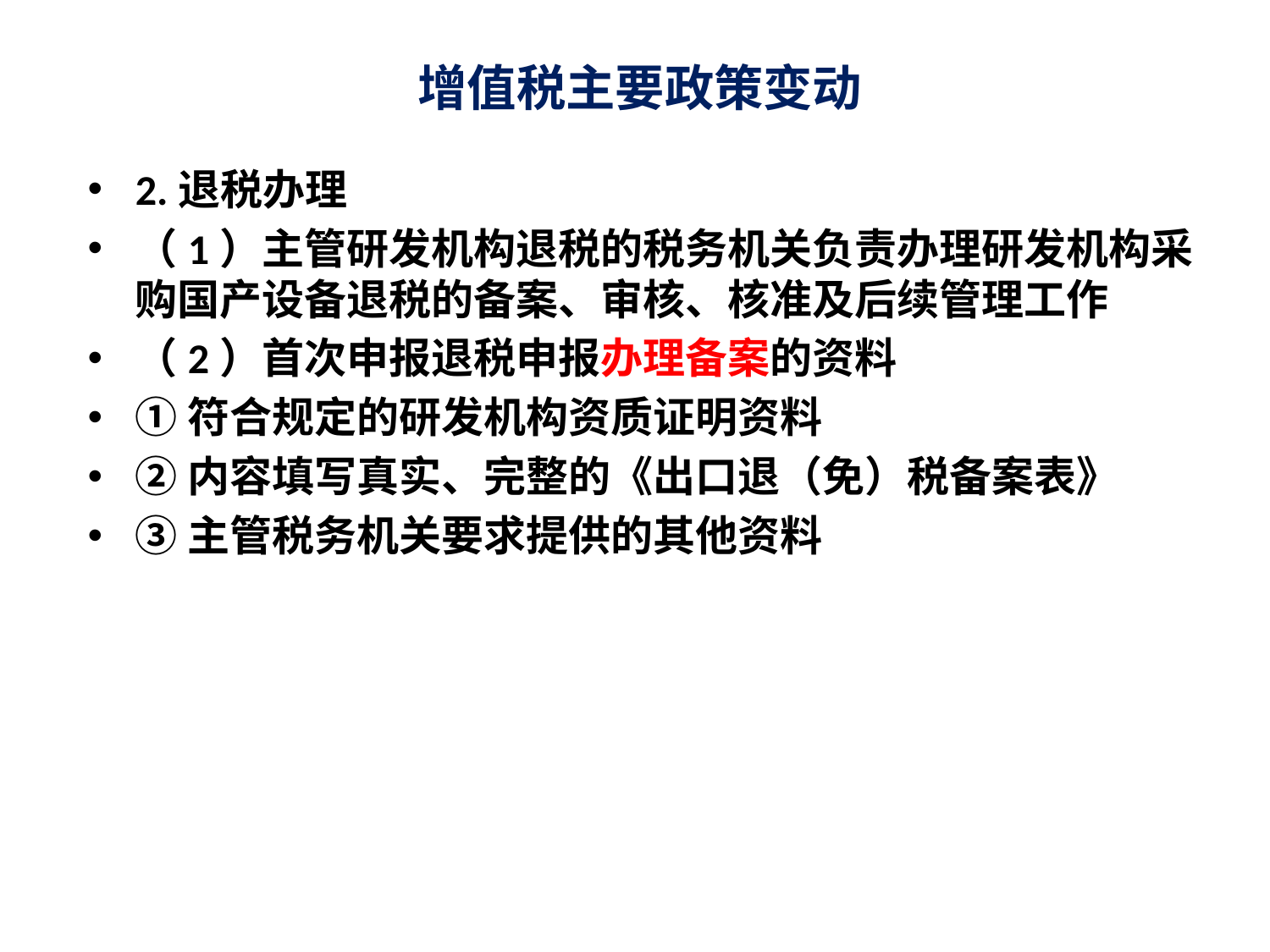

# 增值税主要政策变动
2.退税办理
（1）主管研发机构退税的税务机关负责办理研发机构采购国产设备退税的备案、审核、核准及后续管理工作
（2）首次申报退税申报办理备案的资料
①符合规定的研发机构资质证明资料
②内容填写真实、完整的《出口退（免）税备案表》
③主管税务机关要求提供的其他资料